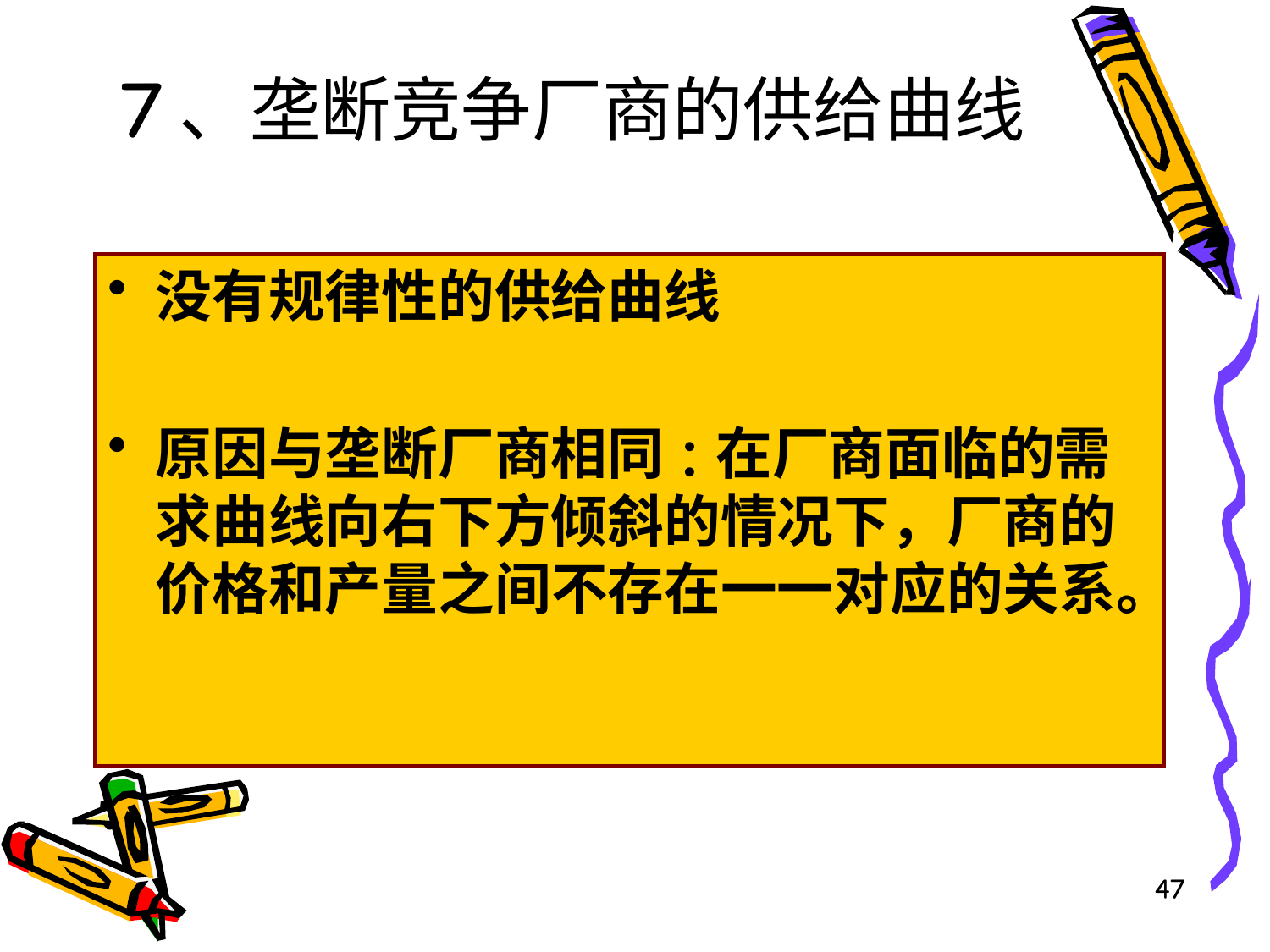

# 7、垄断竞争厂商的供给曲线
没有规律性的供给曲线

原因与垄断厂商相同:在厂商面临的需求曲线向右下方倾斜的情况下，厂商的价格和产量之间不存在一一对应的关系。
47